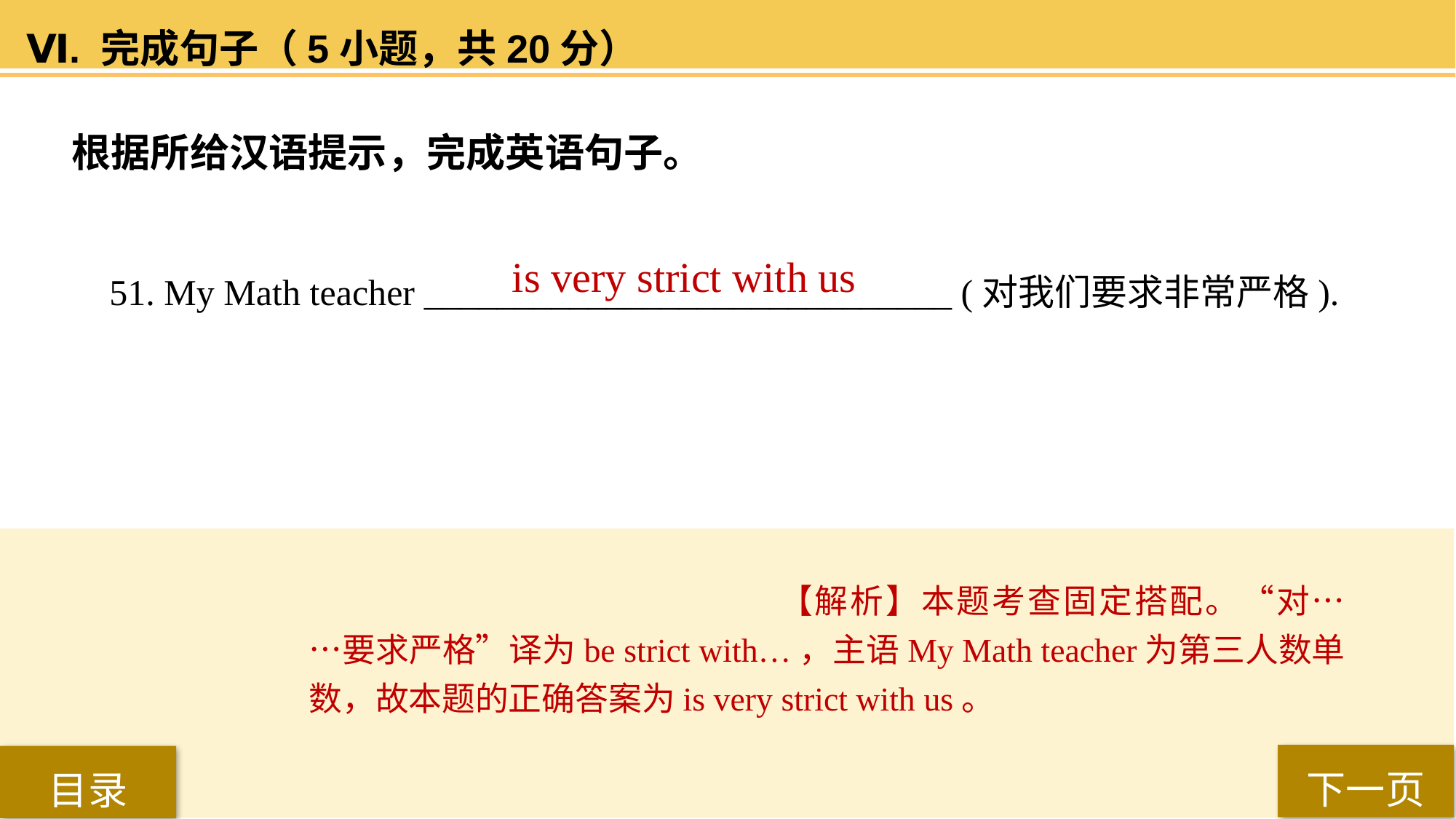

Ⅵ. 完成句子（5小题，共20分）
根据所给汉语提示，完成英语句子。
is very strict with us
51. My Math teacher _____________________________ (对我们要求非常严格).
【解析】本题考查固定搭配。“对……要求严格”译为be strict with…，主语My Math teacher为第三人数单数，故本题的正确答案为is very strict with us。